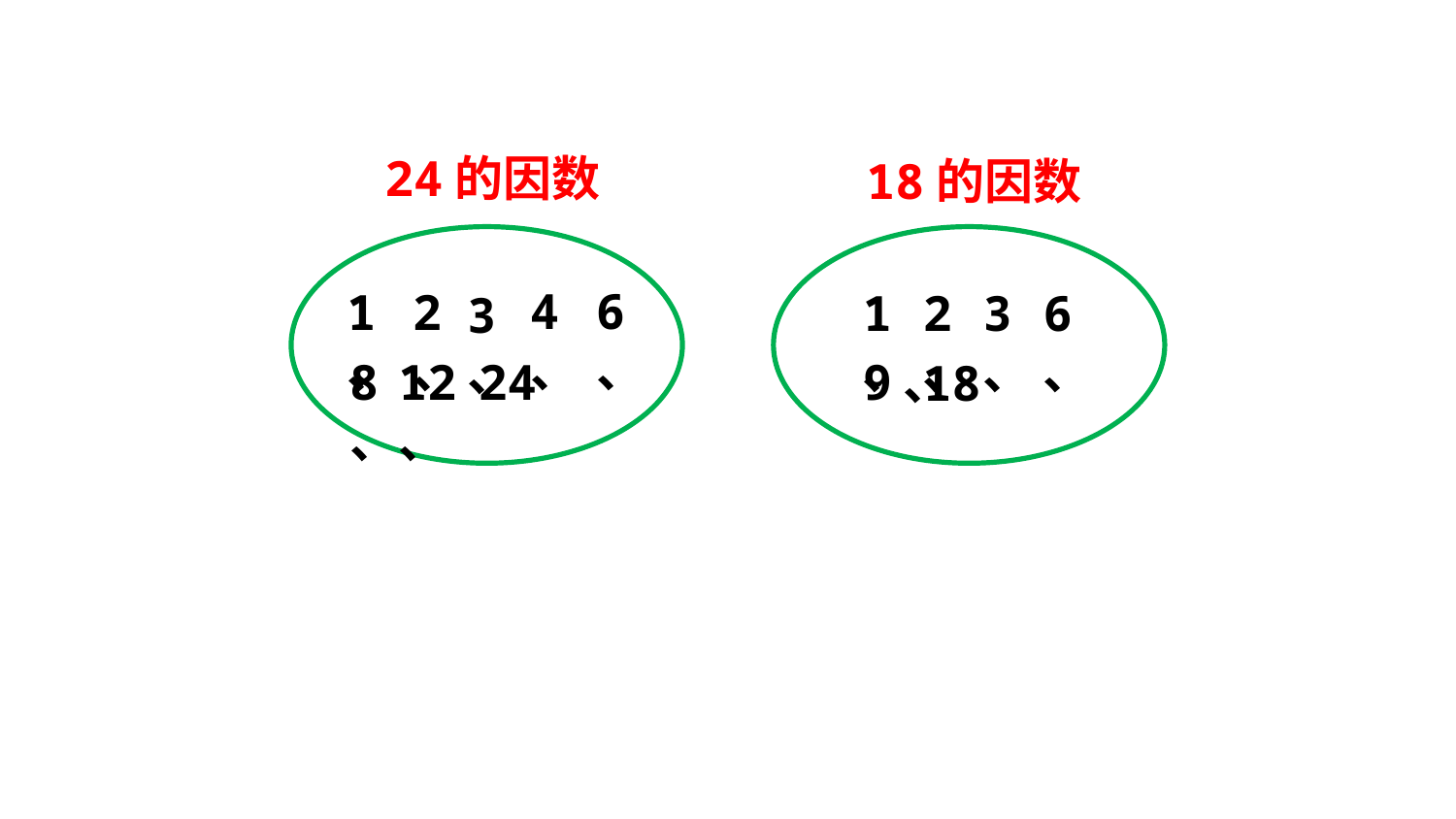

24的因数
18的因数

4、
6、
1、
2、
3、
1、
2、
6、
3、
8、
12、
24
9、
18